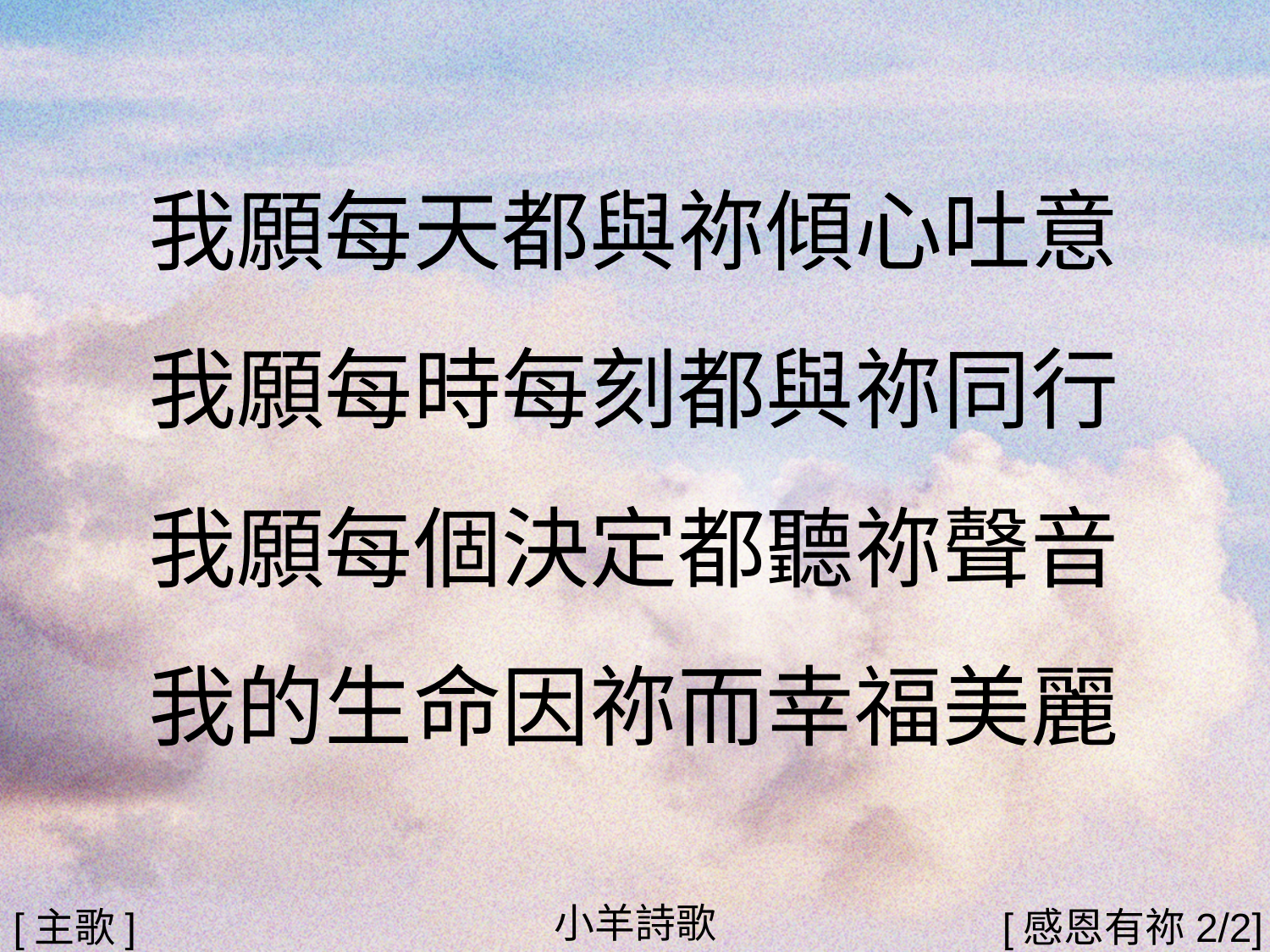

我願每天都與祢傾心吐意
我願每時每刻都與祢同行
我願每個決定都聽祢聲音
我的生命因祢而幸福美麗
#

小羊詩歌
[主歌]
[感恩有祢2/2]